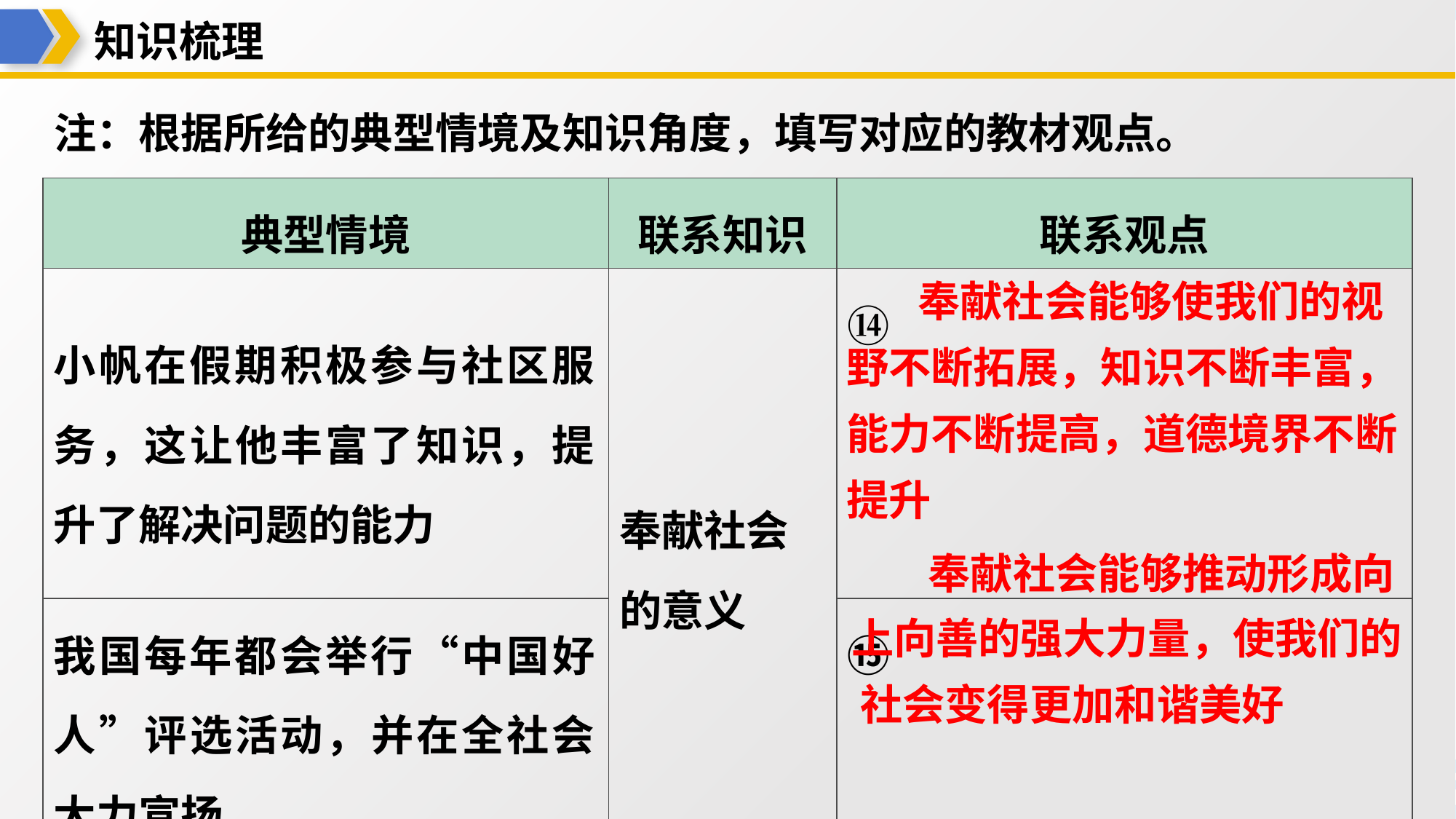

知识梳理
注：根据所给的典型情境及知识角度，填写对应的教材观点。
| 典型情境 | 联系知识 | 联系观点 |
| --- | --- | --- |
| 小帆在假期积极参与社区服 务，这让他丰富了知识，提 升了解决问题的能力 | 奉献社会 的意义 | ⑭ 奉献社会能够使我们的视 野不断拓展，知识不断丰 富，能力不断提高，道德境 界不断提升 |
| 我国每年都会举行“中国好 人”评选活动，并在全社会 大力宣扬 |  | ⑮奉献社会能够推动形成向 上向善的强大力量，使我们 的社会变得更加和谐美好 |
奉献社会能够使我们的视
野不断拓展，知识不断丰富，
能力不断提高，道德境界不断
提升
奉献社会能够推动形成向
上向善的强大力量，使我们的
社会变得更加和谐美好